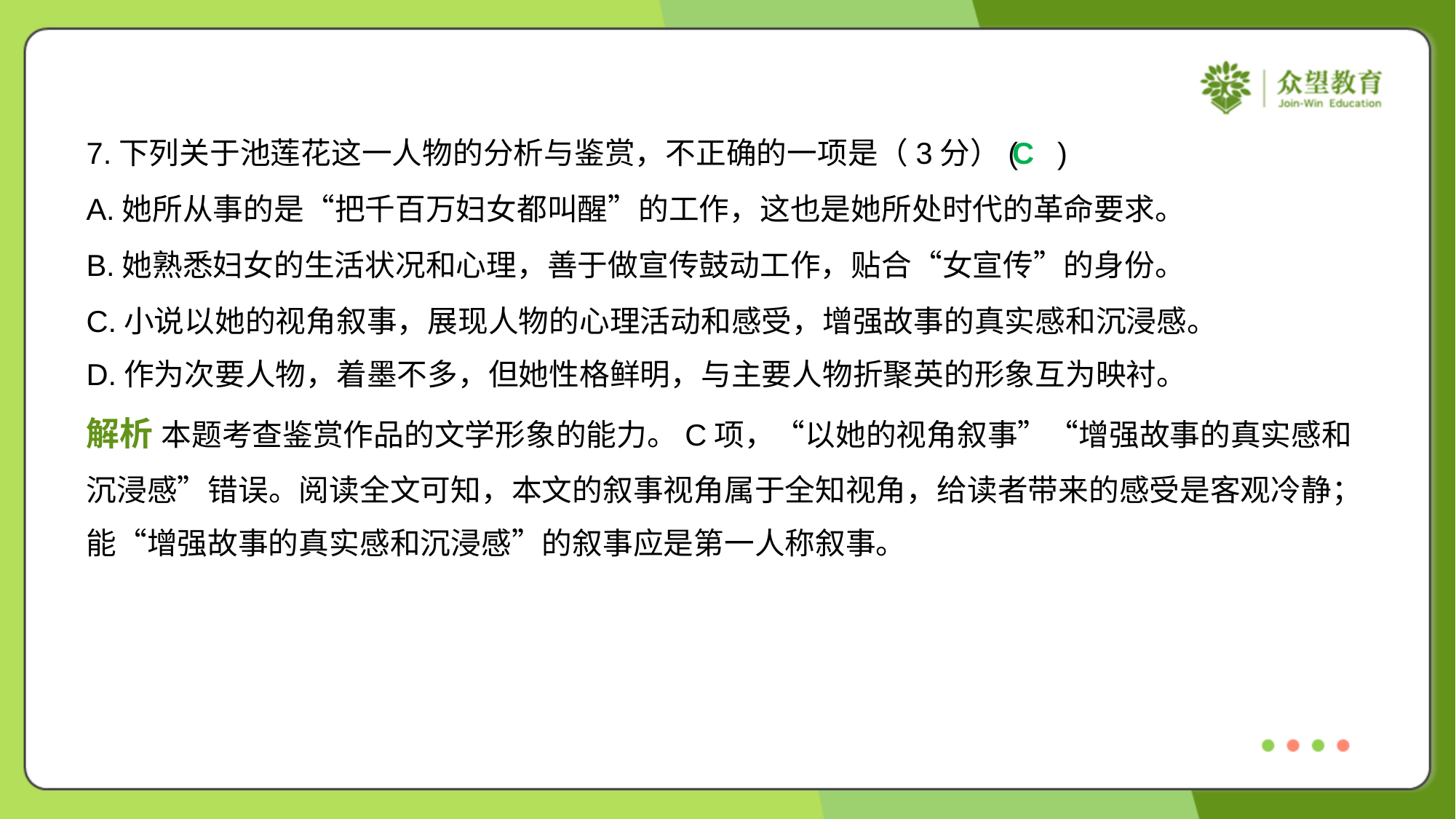

7.下列关于池莲花这一人物的分析与鉴赏，不正确的一项是（3分）(     )
C
A.她所从事的是“把千百万妇女都叫醒”的工作，这也是她所处时代的革命要求。
B.她熟悉妇女的生活状况和心理，善于做宣传鼓动工作，贴合“女宣传”的身份。
C.小说以她的视角叙事，展现人物的心理活动和感受，增强故事的真实感和沉浸感。
D.作为次要人物，着墨不多，但她性格鲜明，与主要人物折聚英的形象互为映衬。
解析 本题考查鉴赏作品的文学形象的能力。C项，“以她的视角叙事”“增强故事的真实感和
沉浸感”错误。阅读全文可知，本文的叙事视角属于全知视角，给读者带来的感受是客观冷静；
能“增强故事的真实感和沉浸感”的叙事应是第一人称叙事。